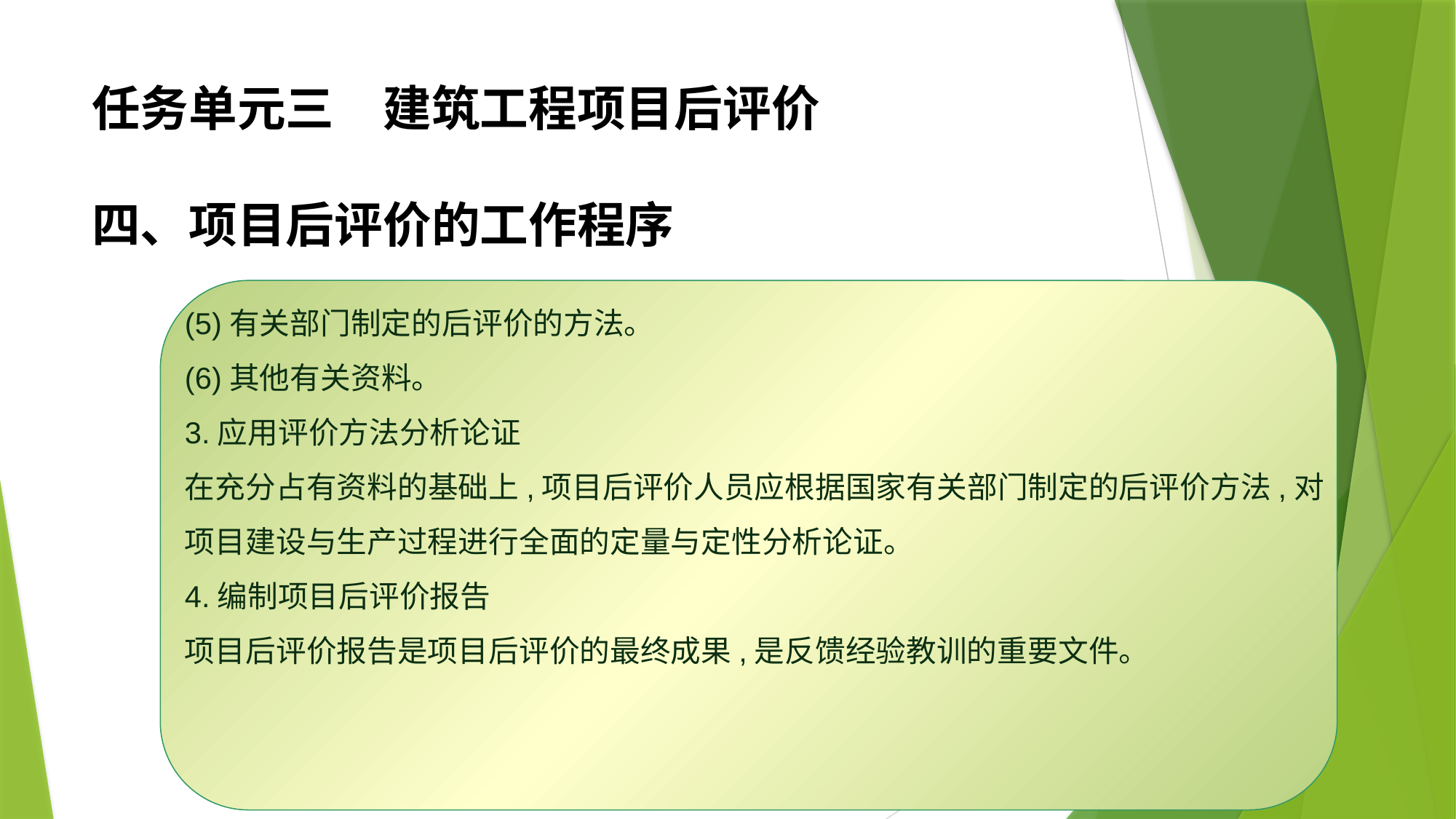

任务单元三　建筑工程项目后评价
四、项目后评价的工作程序

(5)有关部门制定的后评价的方法。
(6)其他有关资料。
3.应用评价方法分析论证
在充分占有资料的基础上,项目后评价人员应根据国家有关部门制定的后评价方法,对项目建设与生产过程进行全面的定量与定性分析论证。
4.编制项目后评价报告
项目后评价报告是项目后评价的最终成果,是反馈经验教训的重要文件。